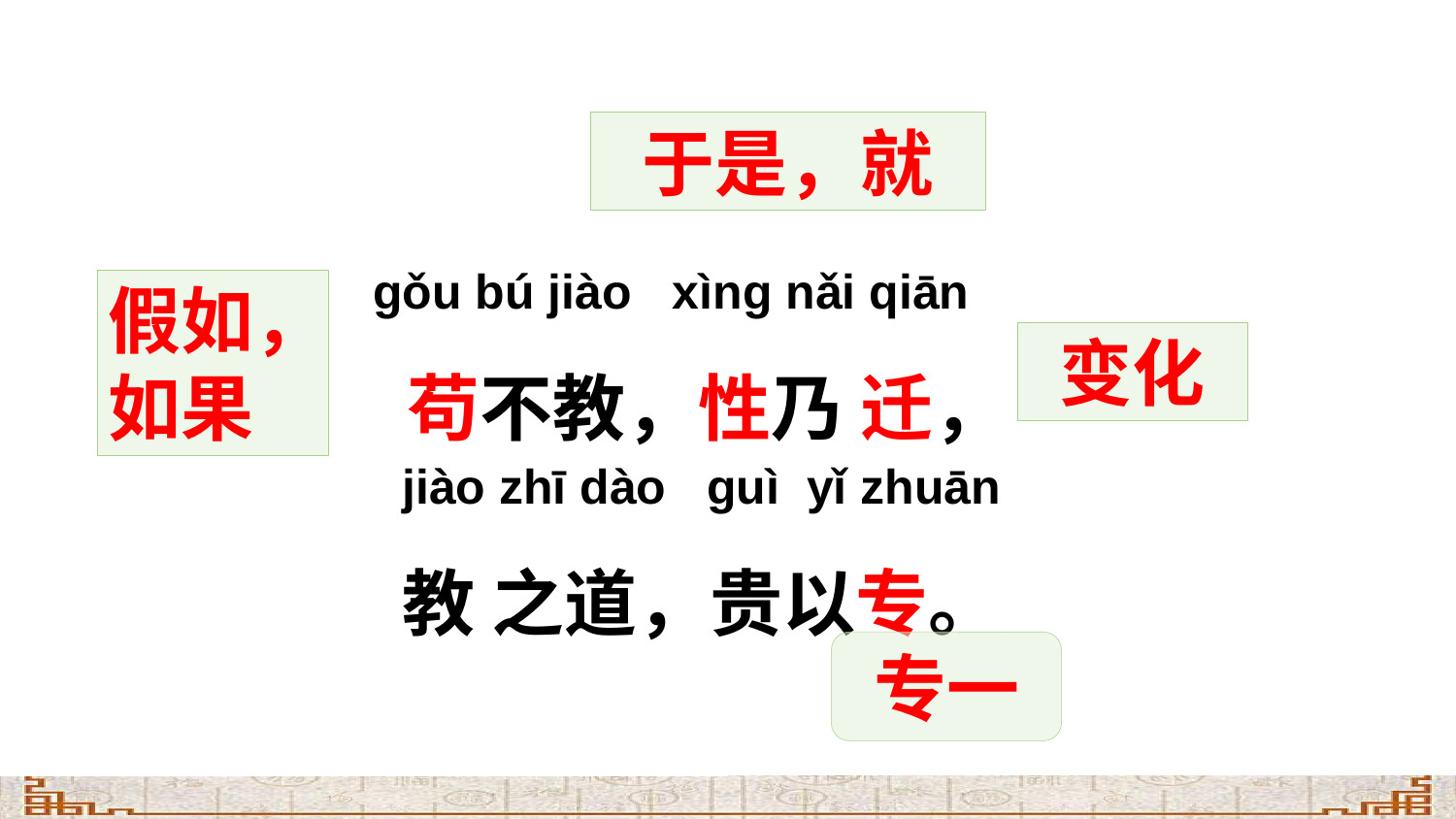

于是，就
ɡǒu bú jiào   xìnɡ nǎi qiān
 苟不教，性乃 迁，
假如，如果
变化
jiào zhī dào   ɡuì  yǐ zhuān
教 之道，贵以专。
专一